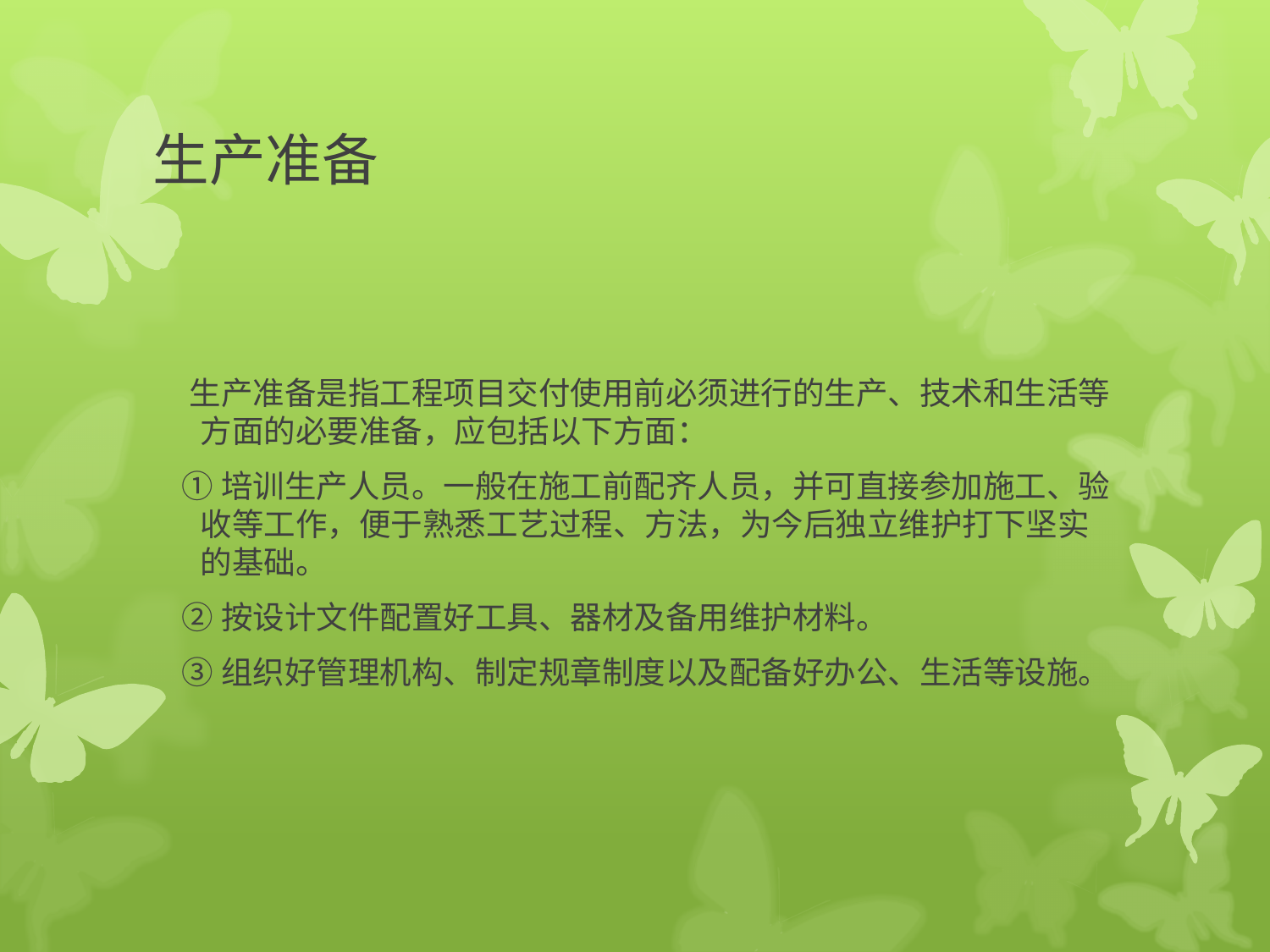

# 生产准备
    生产准备是指工程项目交付使用前必须进行的生产、技术和生活等方面的必要准备，应包括以下方面：
    ①培训生产人员。一般在施工前配齐人员，并可直接参加施工、验收等工作，便于熟悉工艺过程、方法，为今后独立维护打下坚实的基础。
    ②按设计文件配置好工具、器材及备用维护材料。
    ③组织好管理机构、制定规章制度以及配备好办公、生活等设施。